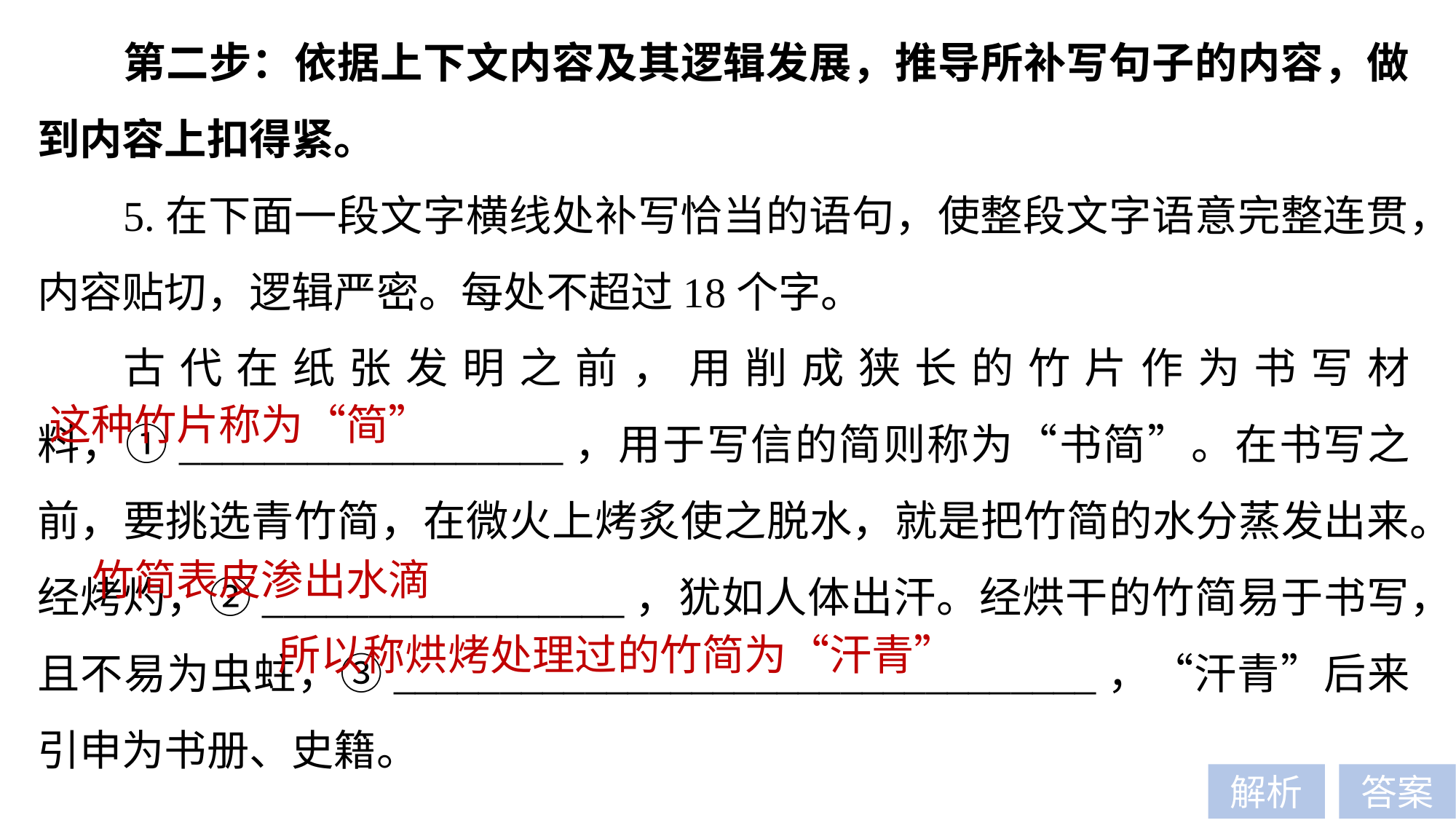

第二步：依据上下文内容及其逻辑发展，推导所补写句子的内容，做到内容上扣得紧。
5.在下面一段文字横线处补写恰当的语句，使整段文字语意完整连贯，内容贴切，逻辑严密。每处不超过18个字。
古代在纸张发明之前，用削成狭长的竹片作为书写材料，①__________________，用于写信的简则称为“书简”。在书写之前，要挑选青竹简，在微火上烤炙使之脱水，就是把竹简的水分蒸发出来。经烤灼，②_________________，犹如人体出汗。经烘干的竹简易于书写，且不易为虫蛀，③_________________________________，“汗青”后来引申为书册、史籍。
这种竹片称为“简”
竹简表皮渗出水滴
所以称烘烤处理过的竹简为“汗青”
解析
答案